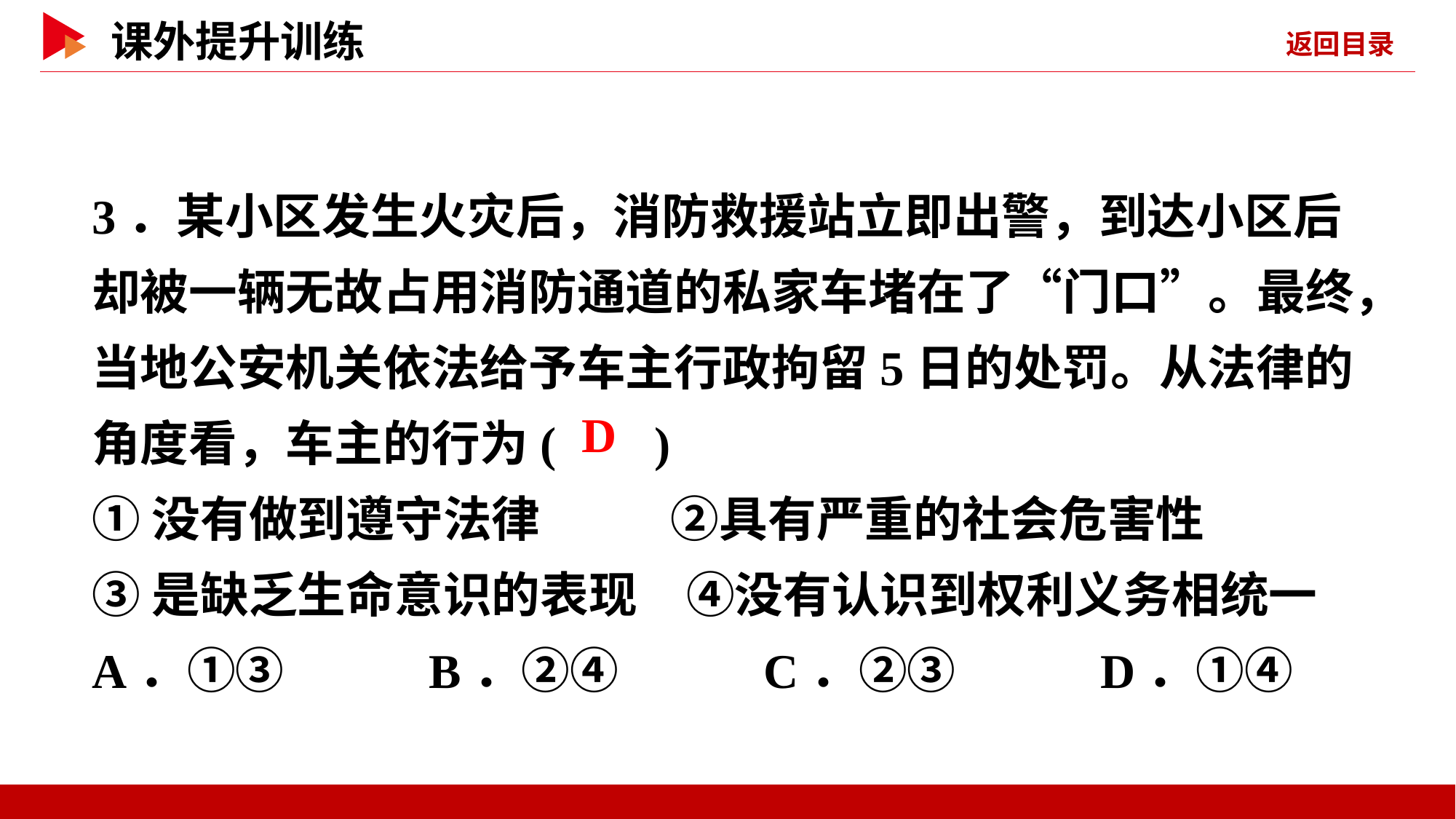

3．某小区发生火灾后，消防救援站立即出警，到达小区后却被一辆无故占用消防通道的私家车堵在了“门口”。最终，当地公安机关依法给予车主行政拘留5日的处罚。从法律的角度看，车主的行为(        )
①没有做到遵守法律　	   ②具有严重的社会危害性
③是缺乏生命意识的表现　④没有认识到权利义务相统一
A．①③            B．②④            C．②③            D．①④
   D